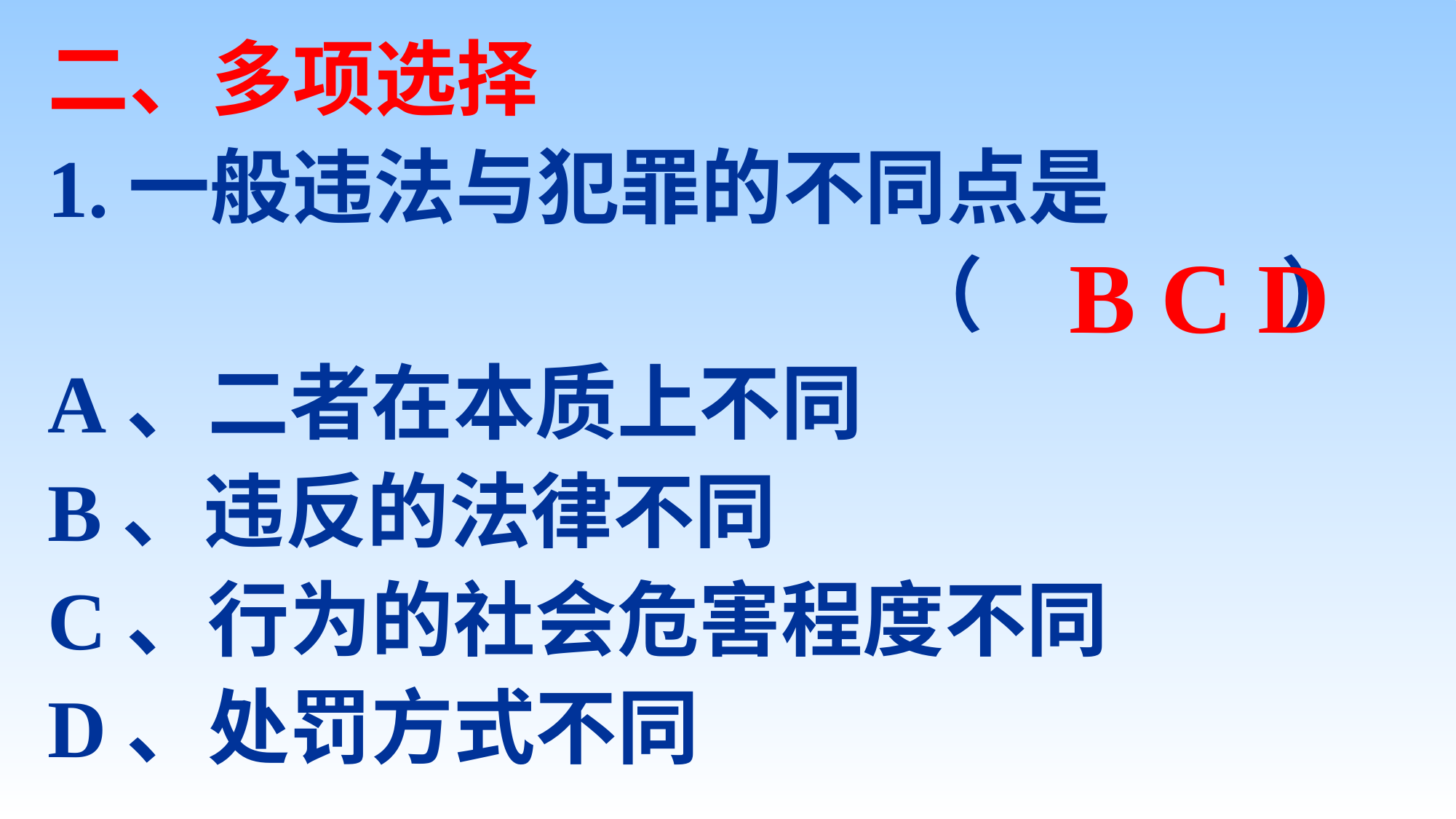

二、多项选择
1.一般违法与犯罪的不同点是
                                             （                ）
A、二者在本质上不同
B、违反的法律不同
C、行为的社会危害程度不同
D、处罚方式不同
B C D